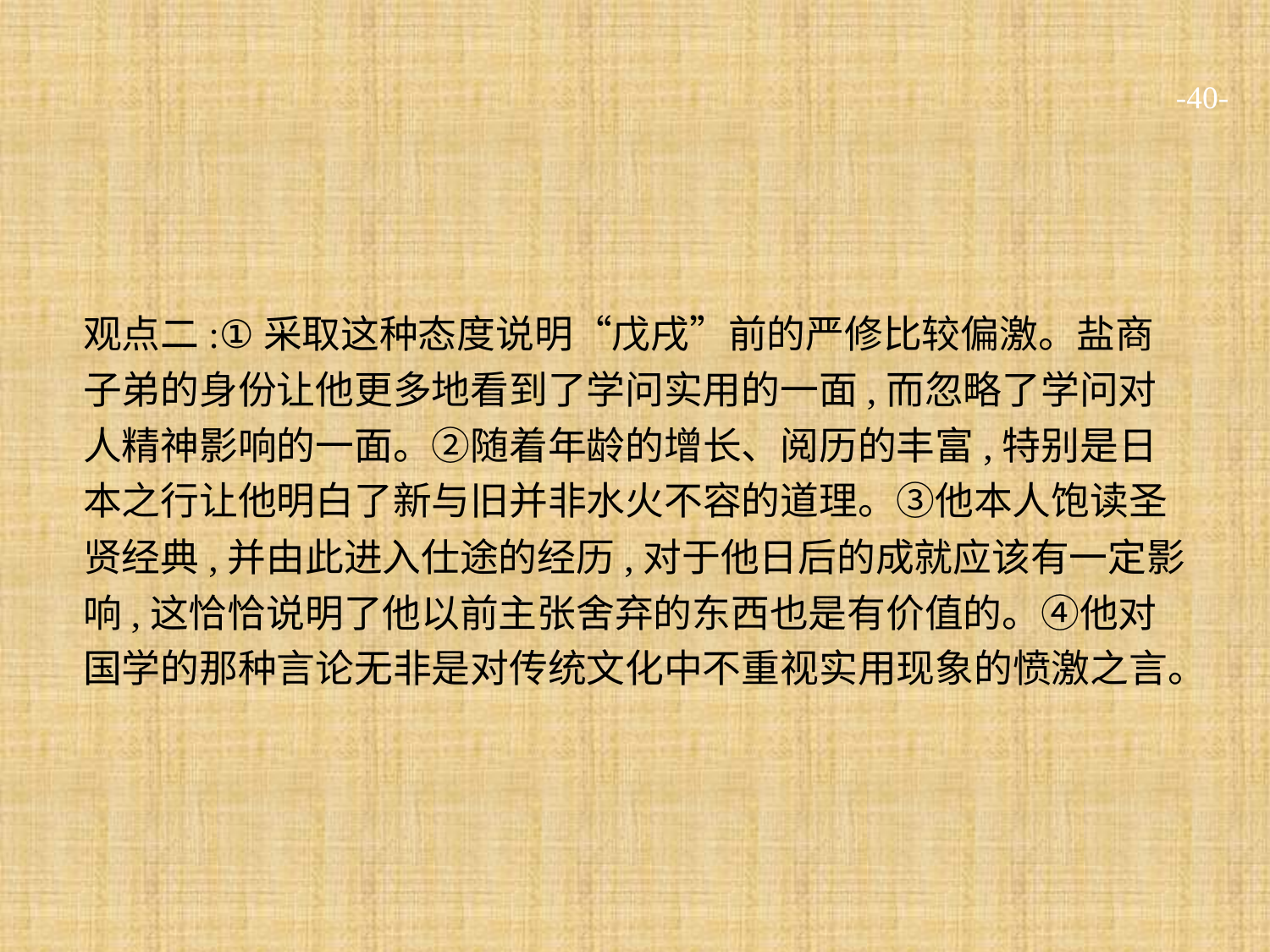

-40-
观点二:①采取这种态度说明“戊戌”前的严修比较偏激。盐商子弟的身份让他更多地看到了学问实用的一面,而忽略了学问对人精神影响的一面。②随着年龄的增长、阅历的丰富,特别是日本之行让他明白了新与旧并非水火不容的道理。③他本人饱读圣贤经典,并由此进入仕途的经历,对于他日后的成就应该有一定影响,这恰恰说明了他以前主张舍弃的东西也是有价值的。④他对国学的那种言论无非是对传统文化中不重视实用现象的愤激之言。